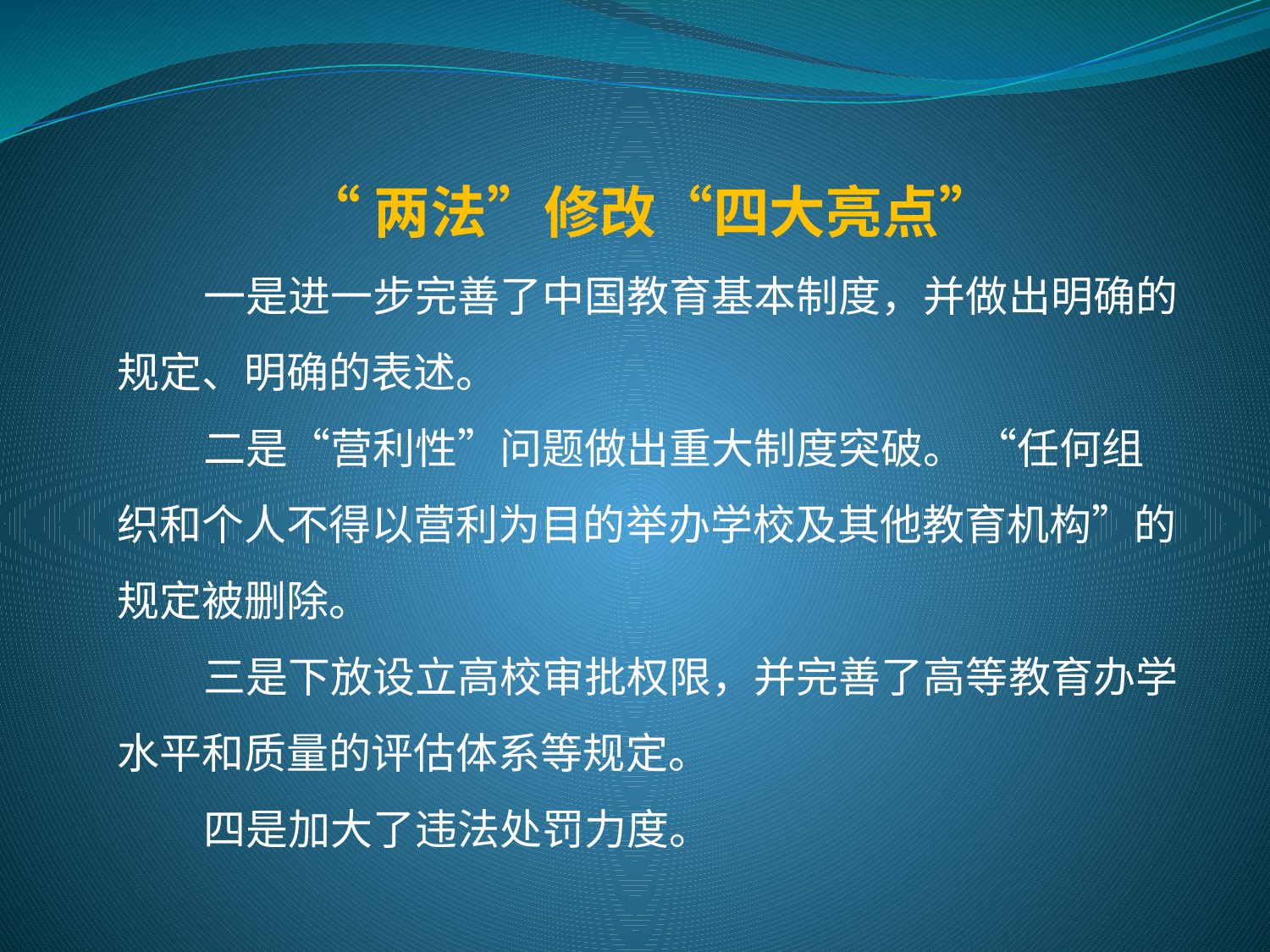

“两法”修改“四大亮点”
        一是进一步完善了中国教育基本制度，并做出明确的规定、明确的表述。
        二是“营利性”问题做出重大制度突破。 “任何组织和个人不得以营利为目的举办学校及其他教育机构”的规定被删除。
        三是下放设立高校审批权限，并完善了高等教育办学水平和质量的评估体系等规定。
        四是加大了违法处罚力度。